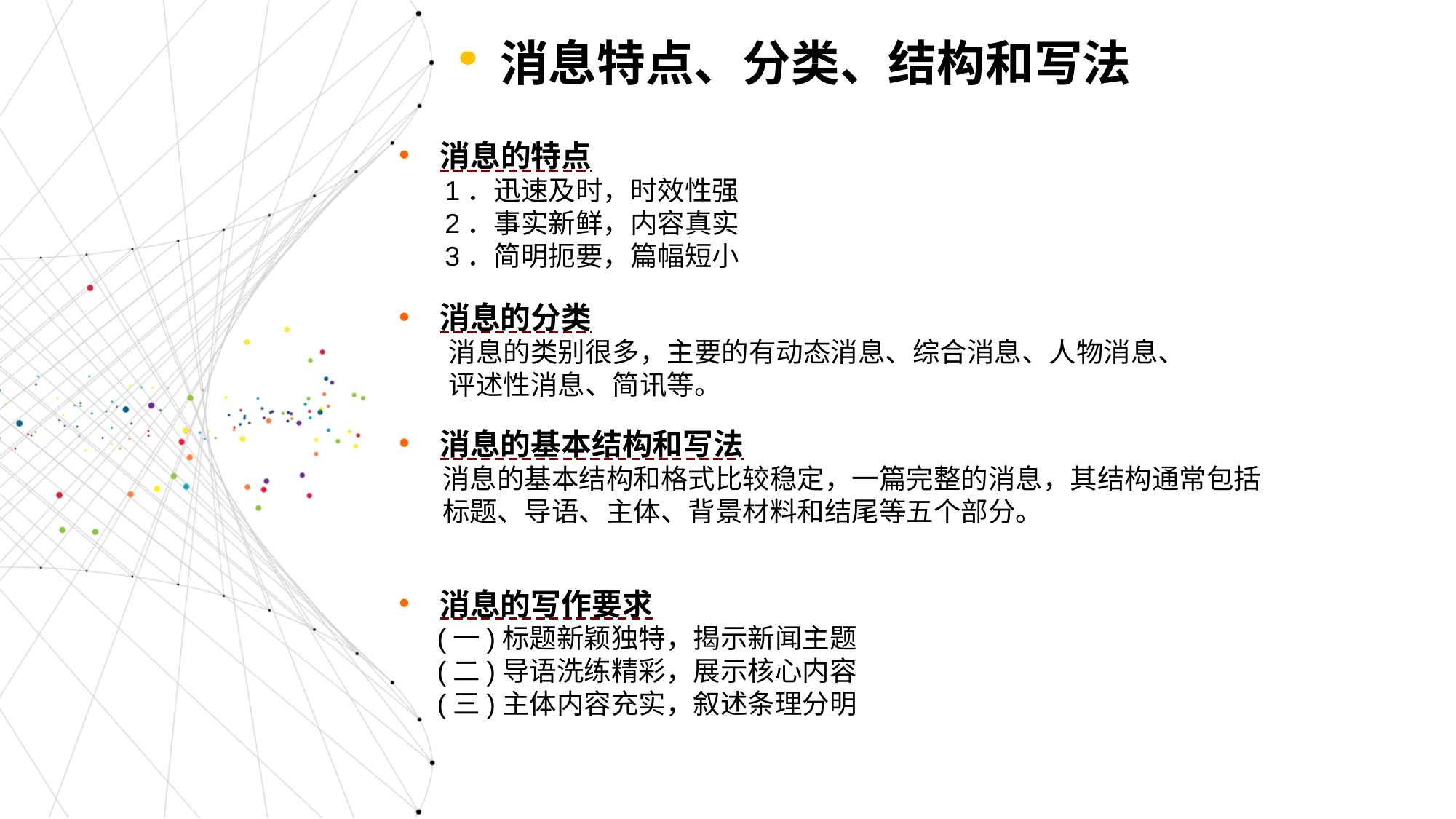

消息特点、分类、结构和写法

消息的特点
      1．迅速及时，时效性强
      2．事实新鲜，内容真实
      3．简明扼要，篇幅短小
消息的分类
       消息的类别很多，主要的有动态消息、综合消息、人物消息、
       评述性消息、简讯等。
消息的基本结构和写法
      消息的基本结构和格式比较稳定，一篇完整的消息，其结构通常包括
      标题、导语、主体、背景材料和结尾等五个部分。
消息的写作要求
     (一)标题新颖独特，揭示新闻主题
     (二)导语洗练精彩，展示核心内容
     (三)主体内容充实，叙述条理分明